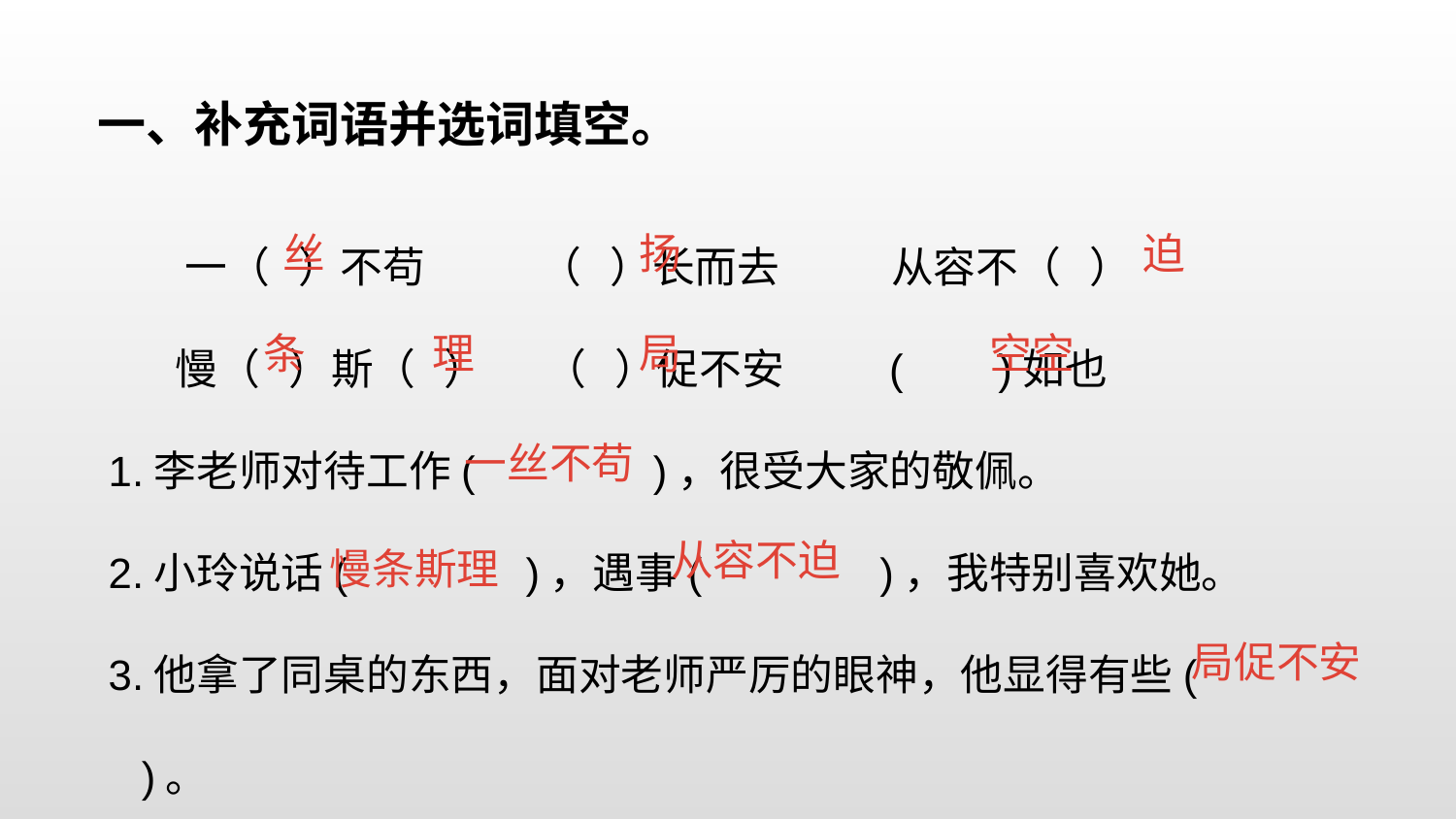

一、补充词语并选词填空。
       一（   ）不苟            （   ）长而去        从容不（   ）
      慢（   ）斯（   ）      （   ）促不安          (        )如也
1.李老师对待工作(           )，很受大家的敬佩。
2.小玲说话(           )，遇事(           )，我特别喜欢她。
3.他拿了同桌的东西，面对老师严厉的眼神，他显得有些(           )。
 丝
 扬
 迫
条
  理
 局
 空空
一丝不苟
  从容不迫
慢条斯理
 局促不安